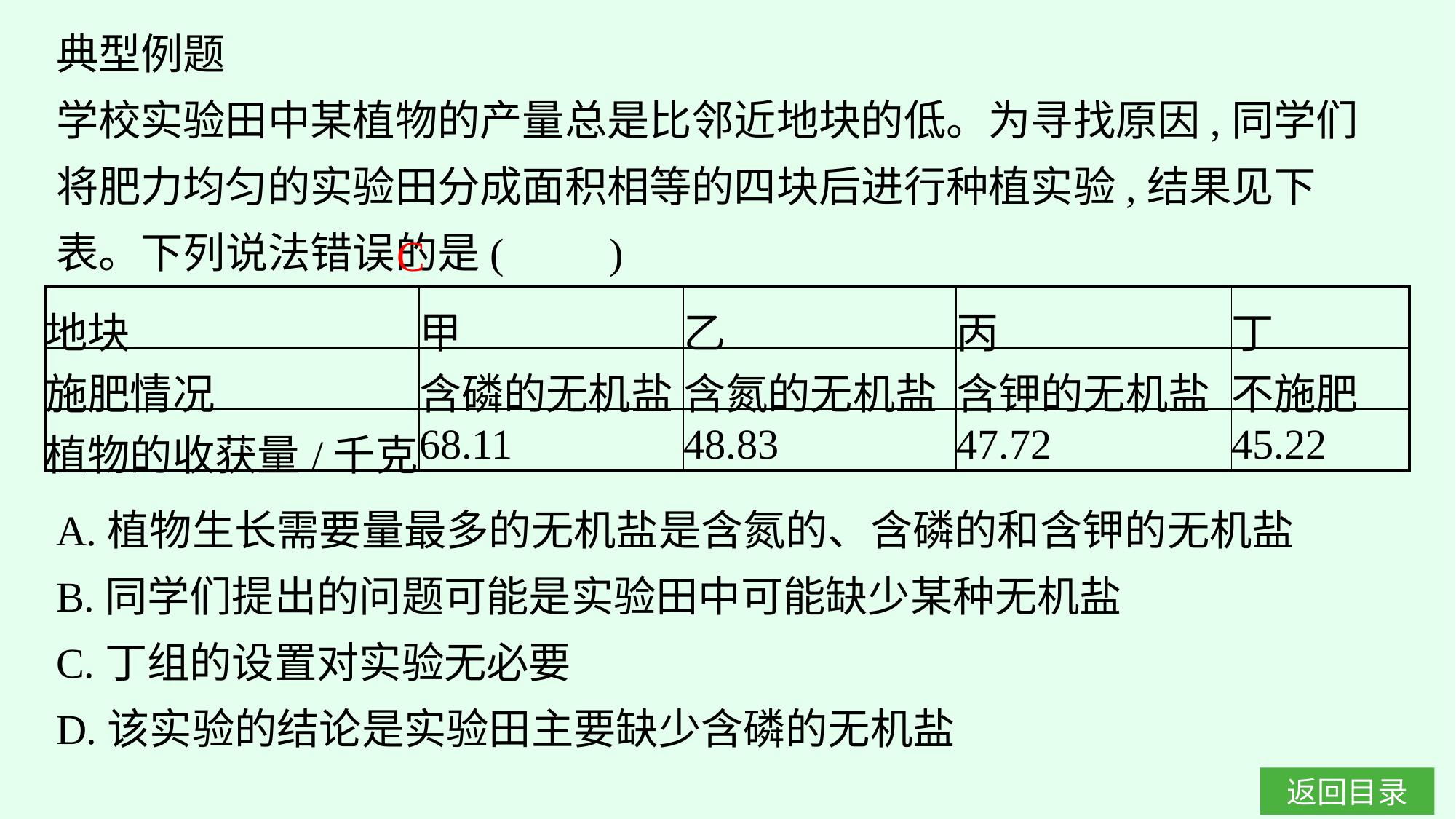

典型例题
学校实验田中某植物的产量总是比邻近地块的低。为寻找原因,同学们将肥力均匀的实验田分成面积相等的四块后进行种植实验,结果见下表。下列说法错误的是(　　)
C
| 地块 | 甲 | 乙 | 丙 | 丁 |
| --- | --- | --- | --- | --- |
| 施肥情况 | 含磷的无机盐 | 含氮的无机盐 | 含钾的无机盐 | 不施肥 |
| 植物的收获量/千克 | 68.11 | 48.83 | 47.72 | 45.22 |
A.植物生长需要量最多的无机盐是含氮的、含磷的和含钾的无机盐
B.同学们提出的问题可能是实验田中可能缺少某种无机盐
C.丁组的设置对实验无必要
D.该实验的结论是实验田主要缺少含磷的无机盐